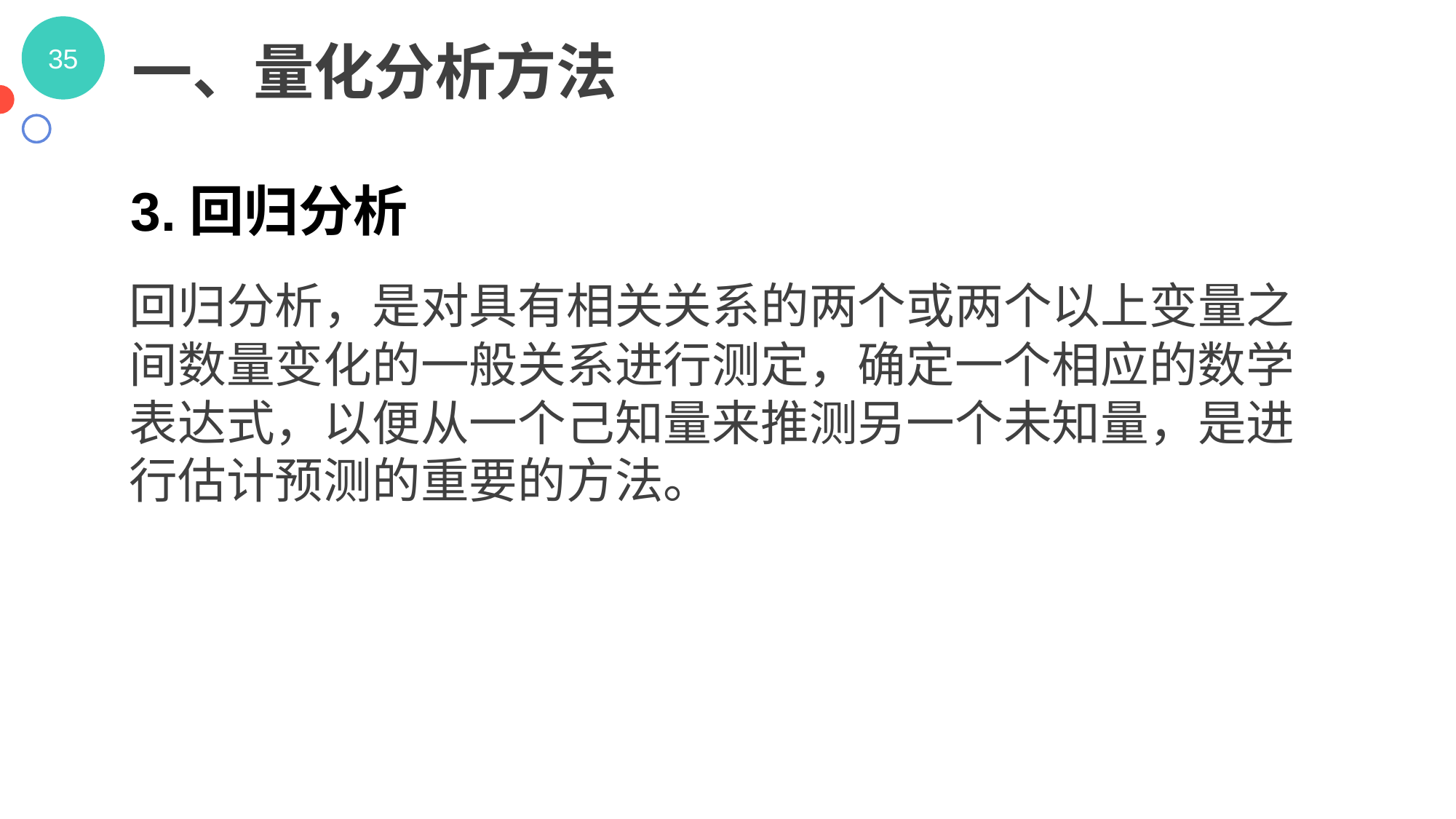

一、量化分析方法
3.回归分析
回归分析，是对具有相关关系的两个或两个以上变量之间数量变化的一般关系进行测定，确定一个相应的数学表达式，以便从一个己知量来推测另一个未知量，是进行估计预测的重要的方法。